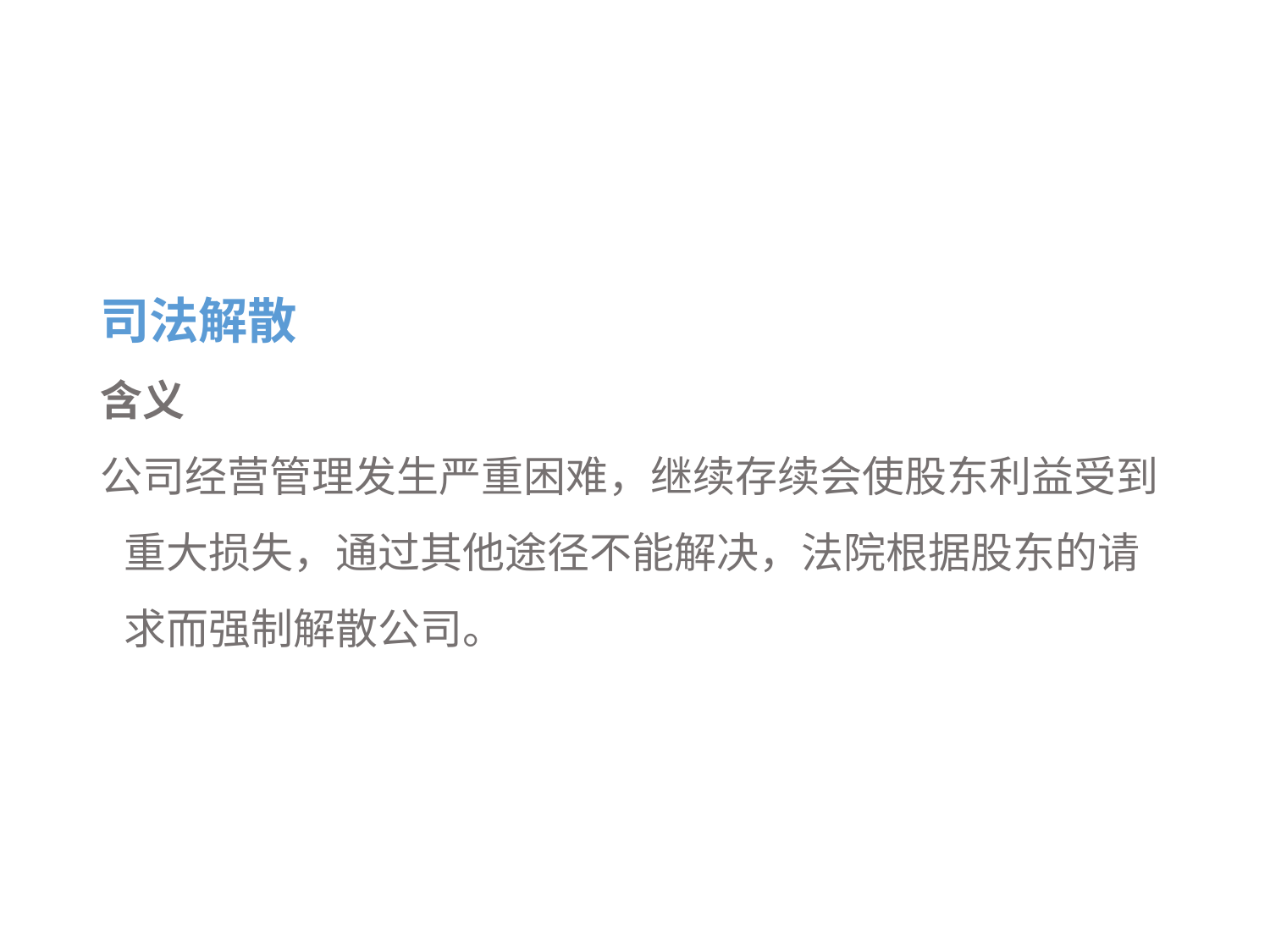

#
司法解散
含义
公司经营管理发生严重困难，继续存续会使股东利益受到重大损失，通过其他途径不能解决，法院根据股东的请求而强制解散公司。